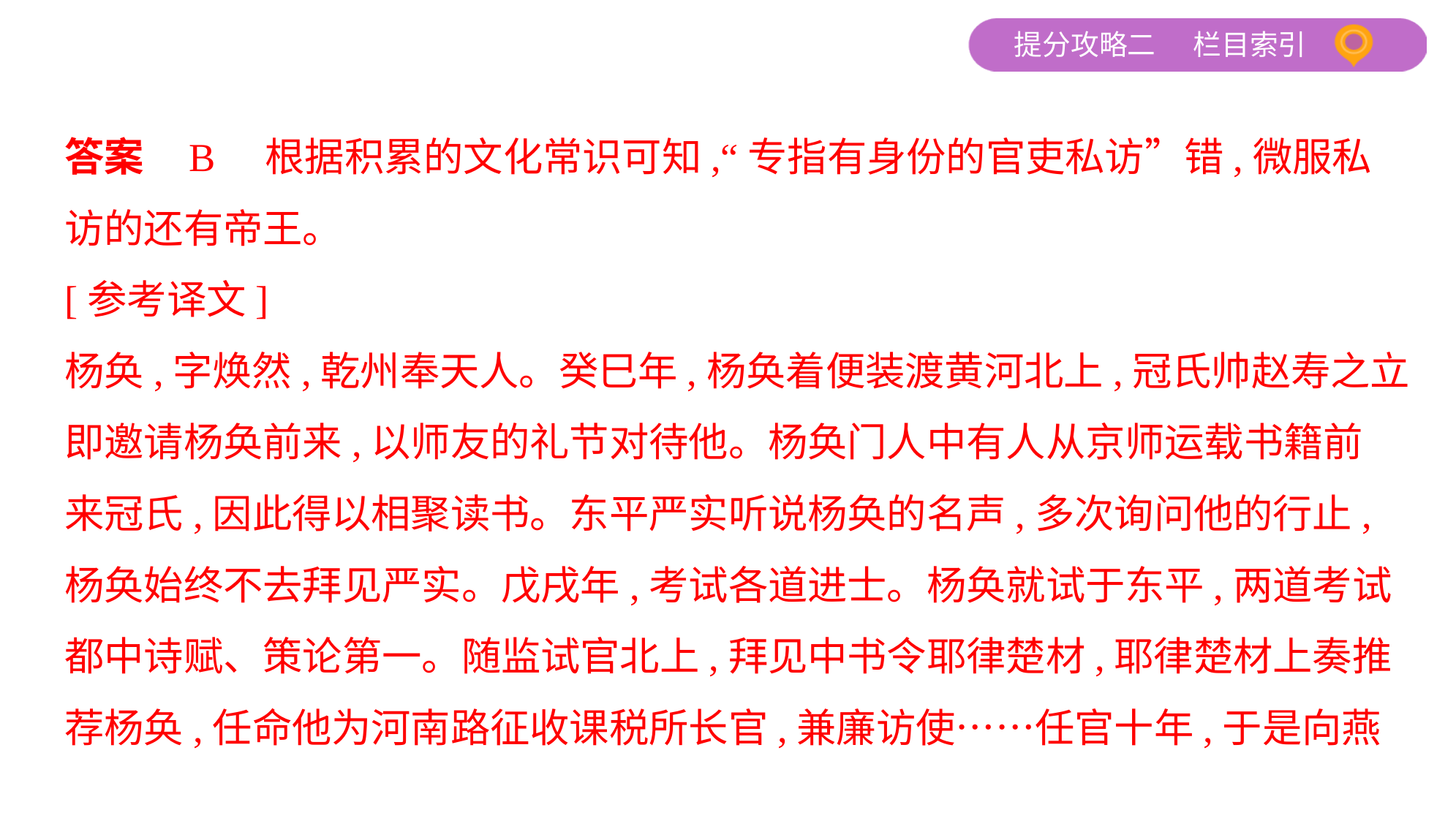

答案    B　根据积累的文化常识可知,“专指有身份的官吏私访”错,微服私
访的还有帝王。
[参考译文]
杨奂,字焕然,乾州奉天人。癸巳年,杨奂着便装渡黄河北上,冠氏帅赵寿之立
即邀请杨奂前来,以师友的礼节对待他。杨奂门人中有人从京师运载书籍前
来冠氏,因此得以相聚读书。东平严实听说杨奂的名声,多次询问他的行止,
杨奂始终不去拜见严实。戊戌年,考试各道进士。杨奂就试于东平,两道考试
都中诗赋、策论第一。随监试官北上,拜见中书令耶律楚材,耶律楚材上奏推
荐杨奂,任命他为河南路征收课税所长官,兼廉访使……任官十年,于是向燕